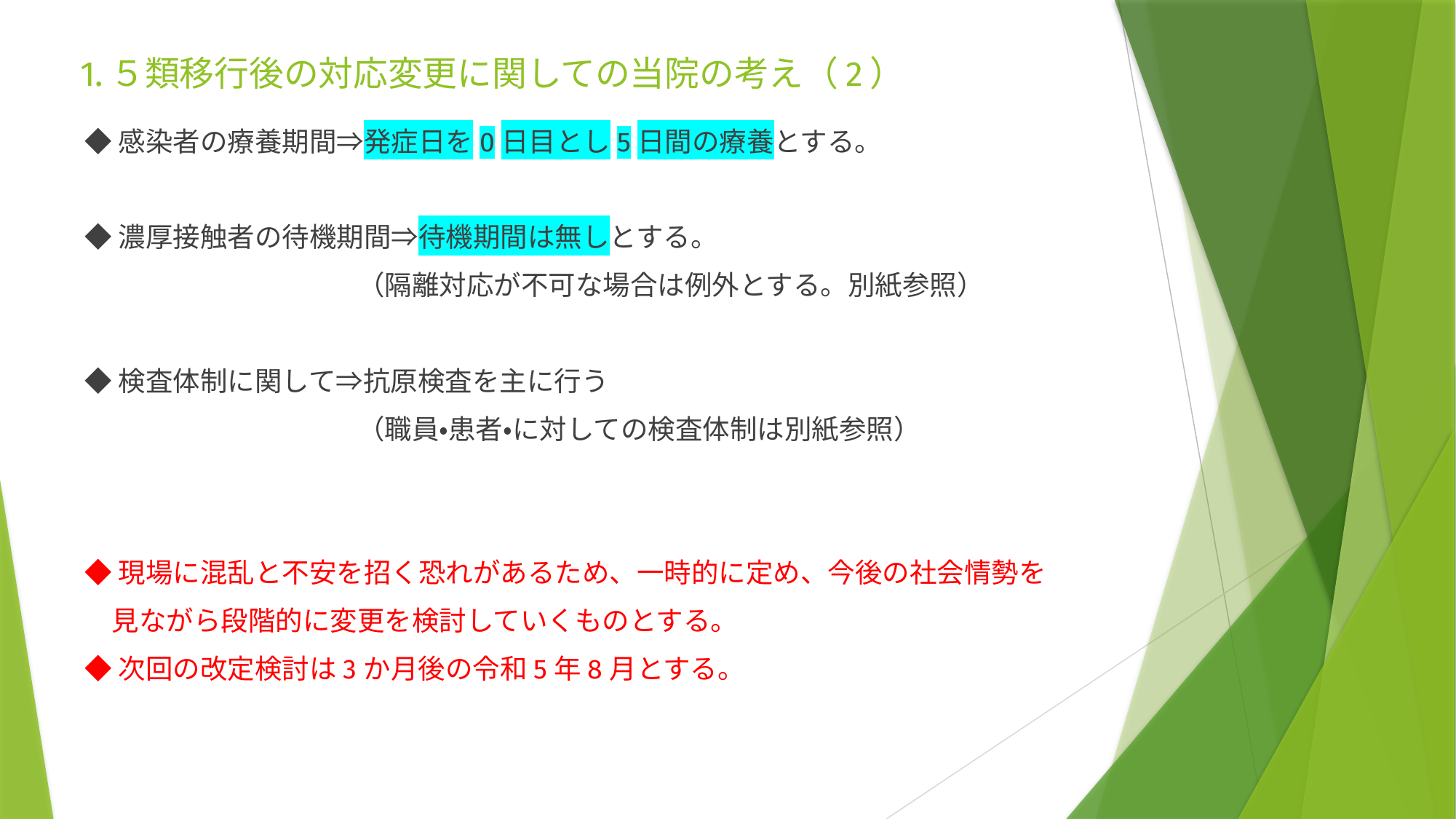

# 1.５類移行後の対応変更に関しての当院の考え（2）
◆感染者の療養期間⇒発症日を0日目とし5日間の療養とする。

◆濃厚接触者の待機期間⇒待機期間は無しとする。
　　　　　　　　　　（隔離対応が不可な場合は例外とする。別紙参照）

◆検査体制に関して⇒抗原検査を主に行う
　　　　　　　　　　（職員・患者・に対しての検査体制は別紙参照）

◆現場に混乱と不安を招く恐れがあるため、一時的に定め、今後の社会情勢を
　見ながら段階的に変更を検討していくものとする。
◆次回の改定検討は3か月後の令和5年8月とする。